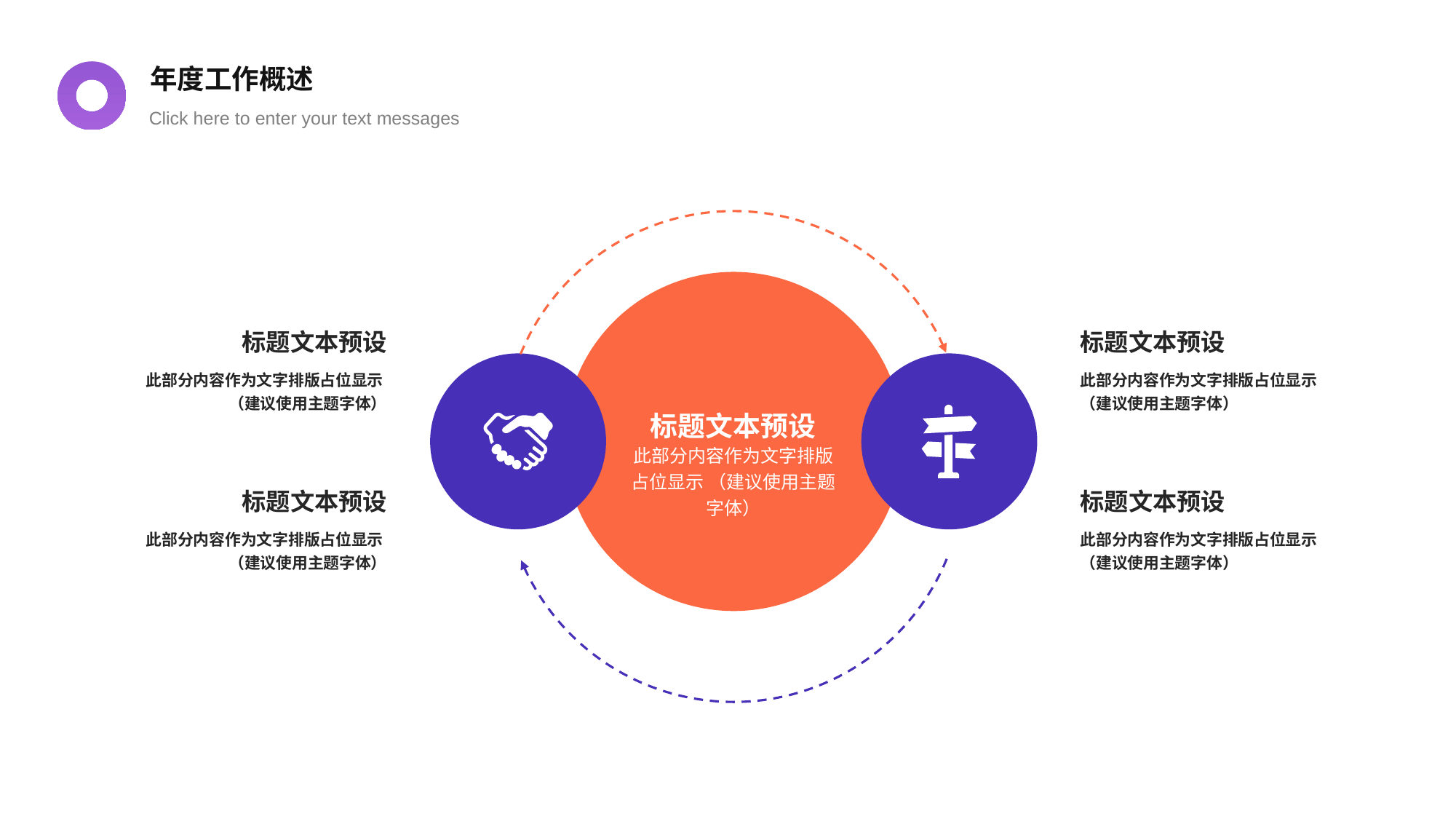

年度工作概述
Click here to enter your text messages

此部分内容作为文字排版占位显示 （建议使用主题字体）
标题文本预设
此部分内容作为文字排版占位显示
（建议使用主题字体）
标题文本预设
此部分内容作为文字排版占位显示
（建议使用主题字体）
标题文本预设
此部分内容作为文字排版占位显示
（建议使用主题字体）
标题文本预设
此部分内容作为文字排版占位显示
（建议使用主题字体）

标题文本预设

PPT模板 http://www.1ppt.com/moban/